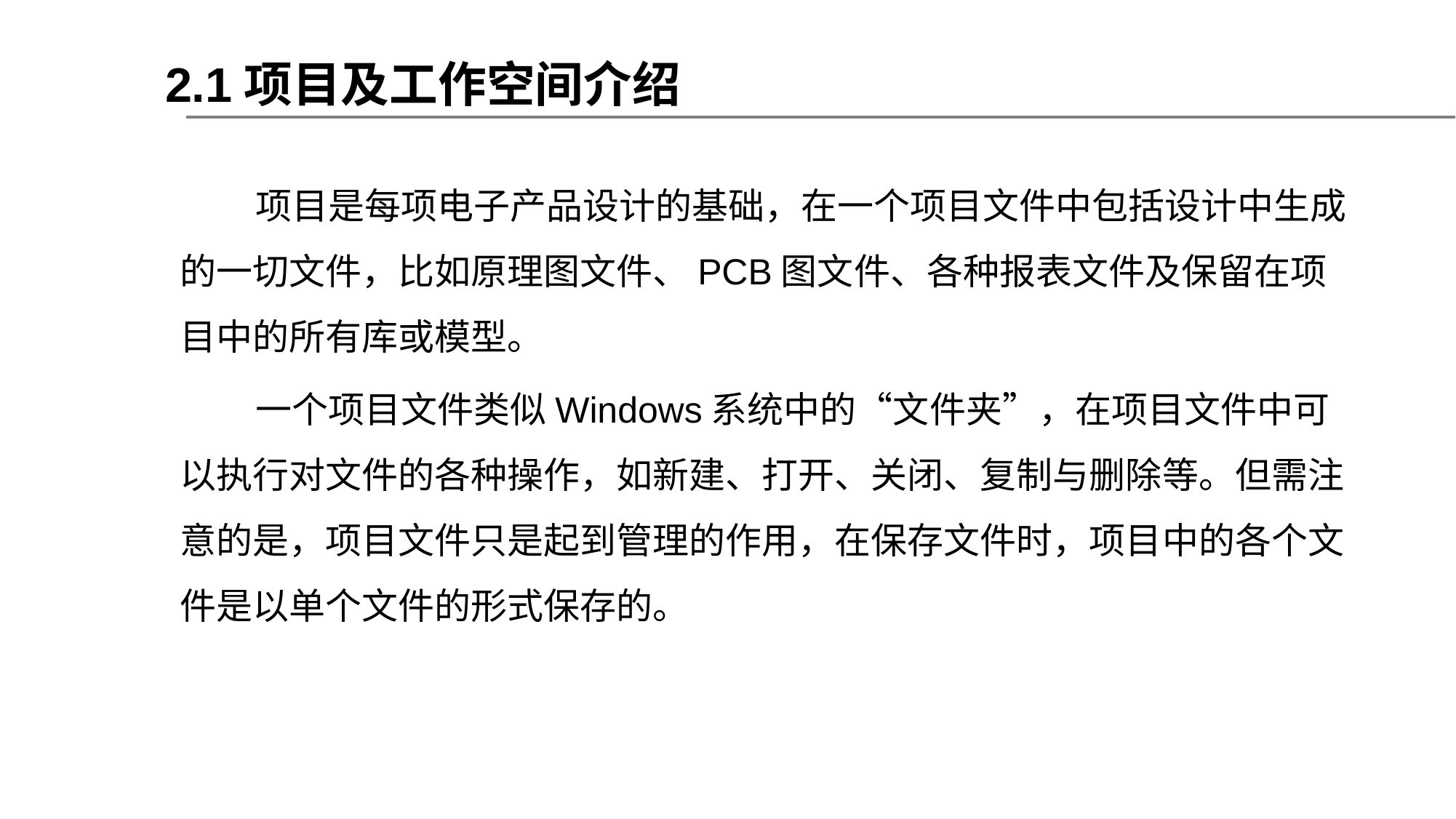

2.1项目及工作空间介绍
项目是每项电子产品设计的基础，在一个项目文件中包括设计中生成的一切文件，比如原理图文件、PCB图文件、各种报表文件及保留在项目中的所有库或模型。
一个项目文件类似Windows系统中的“文件夹”，在项目文件中可以执行对文件的各种操作，如新建、打开、关闭、复制与删除等。但需注意的是，项目文件只是起到管理的作用，在保存文件时，项目中的各个文件是以单个文件的形式保存的。